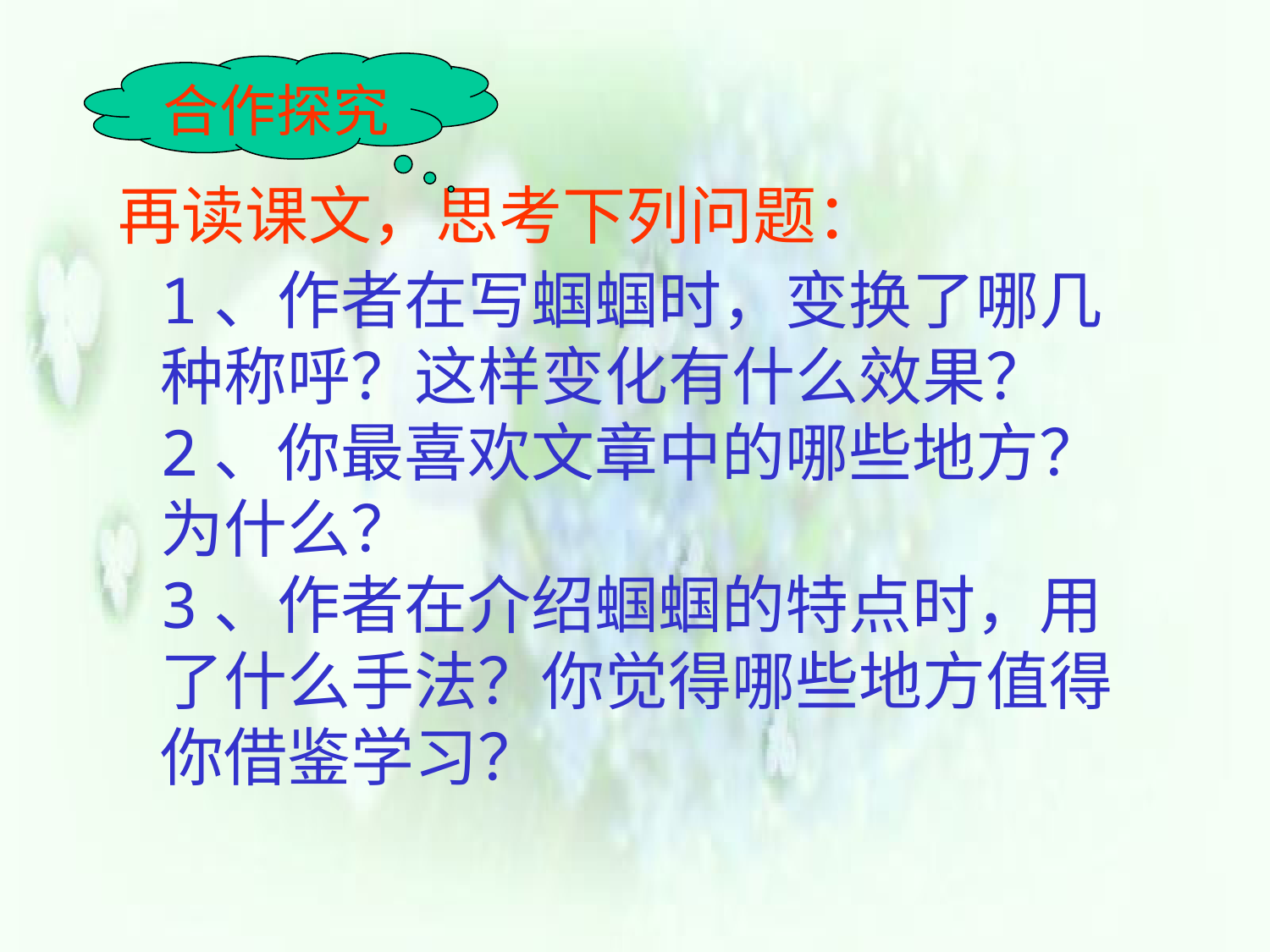

合作探究
再读课文，思考下列问题：
1、作者在写蝈蝈时，变换了哪几种称呼？这样变化有什么效果？
2、你最喜欢文章中的哪些地方？为什么？
3、作者在介绍蝈蝈的特点时，用了什么手法？你觉得哪些地方值得你借鉴学习？